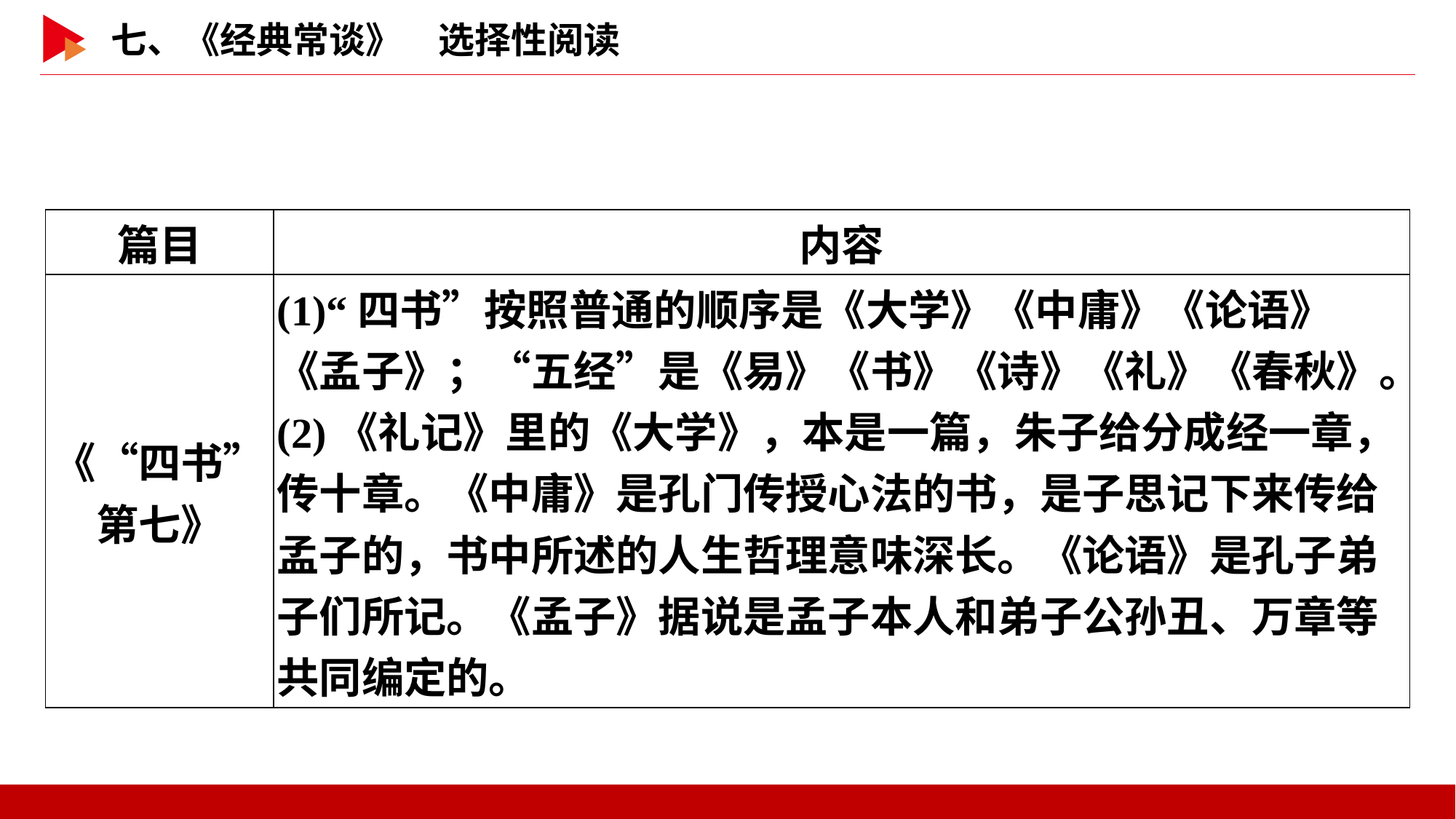

| 篇目 | 内容 |
| --- | --- |
| 《“四书”第七》 | (1)“四书”按照普通的顺序是《大学》《中庸》《论语》《孟子》；“五经”是《易》《书》《诗》《礼》《春秋》。 (2)《礼记》里的《大学》，本是一篇，朱子给分成经一章，传十章。《中庸》是孔门传授心法的书，是子思记下来传给孟子的，书中所述的人生哲理意味深长。《论语》是孔子弟子们所记。《孟子》据说是孟子本人和弟子公孙丑、万章等共同编定的。 |